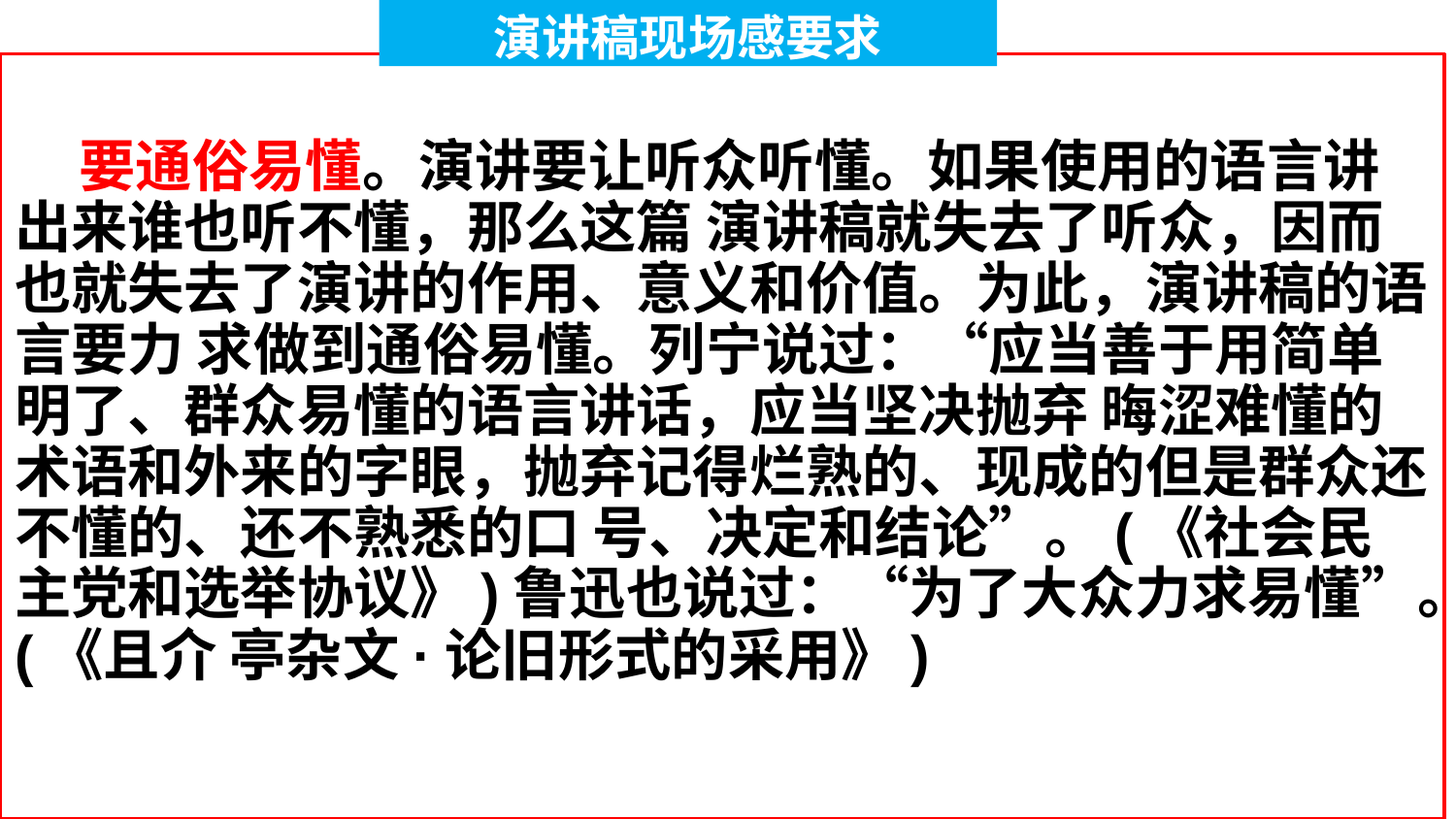

演讲稿现场感要求

    要通俗易懂。演讲要让听众听懂。如果使用的语言讲出来谁也听不懂，那么这篇 演讲稿就失去了听众，因而也就失去了演讲的作用、意义和价值。为此，演讲稿的语言要力 求做到通俗易懂。列宁说过：“应当善于用简单明了、群众易懂的语言讲话，应当坚决抛弃 晦涩难懂的术语和外来的字眼，抛弃记得烂熟的、现成的但是群众还不懂的、还不熟悉的口 号、决定和结论”。(《社会民主党和选举协议》)鲁迅也说过：“为了大众力求易懂”。(《且介 亭杂文·论旧形式的采用》)